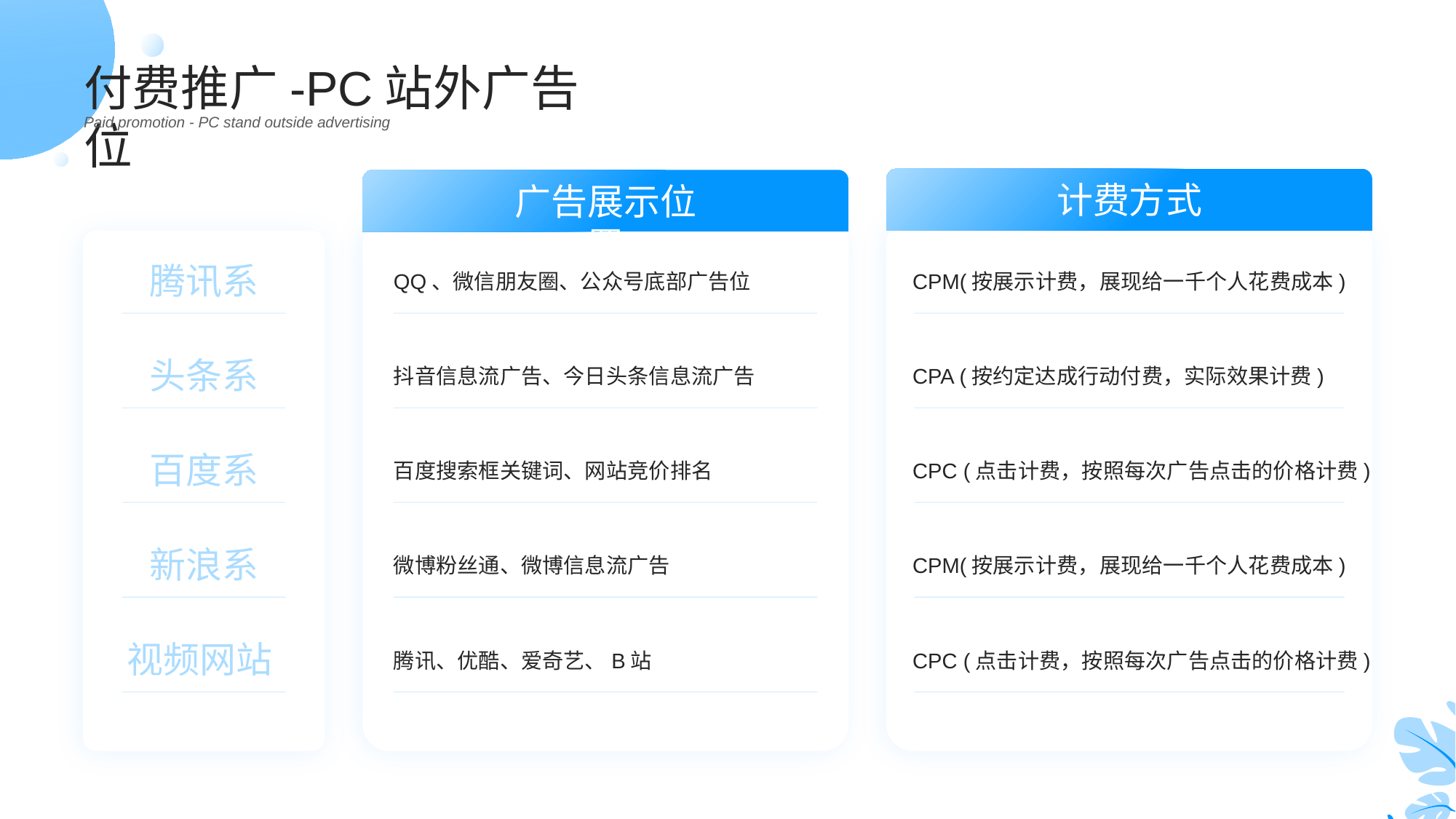

付费推广-PC站外广告位
Paid promotion - PC stand outside advertising

计费方式

广告展示位置

腾讯系
QQ、微信朋友圈、公众号底部广告位
CPM(按展示计费，展现给一千个人花费成本)
头条系
抖音信息流广告、今日头条信息流广告
CPA (按约定达成行动付费，实际效果计费)
百度系
百度搜索框关键词、网站竞价排名
CPC (点击计费，按照每次广告点击的价格计费)
新浪系
微博粉丝通、微博信息流广告
CPM(按展示计费，展现给一千个人花费成本)
视频网站
腾讯、优酷、爱奇艺、B站
CPC (点击计费，按照每次广告点击的价格计费)